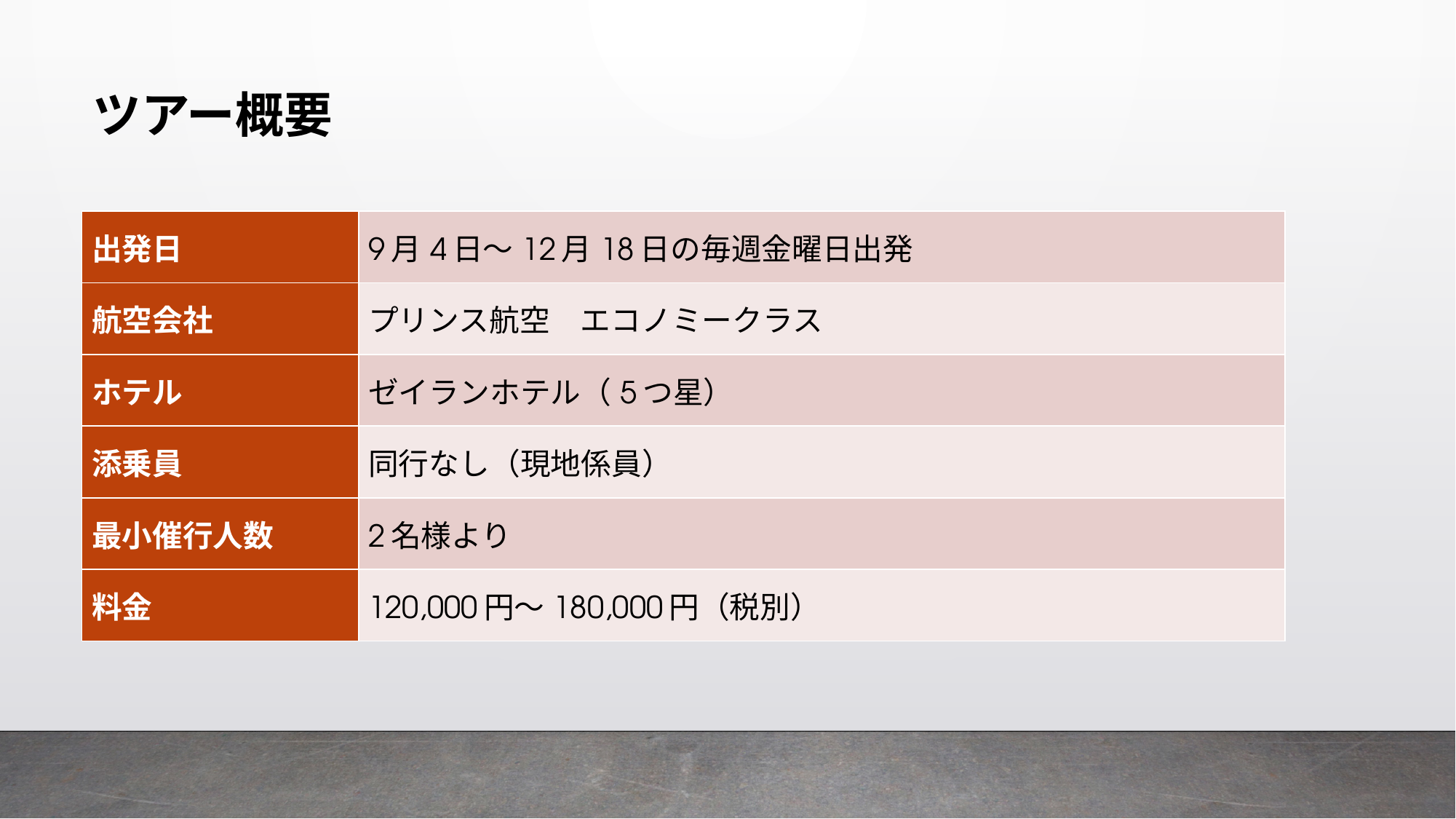

# ツアー概要
| 出発日 | 9月4日～12月18日の毎週金曜日出発 |
| --- | --- |
| 航空会社 | プリンス航空　エコノミークラス |
| ホテル | ゼイランホテル（5つ星） |
| 添乗員 | 同行なし（現地係員） |
| 最小催行人数 | 2名様より |
| 料金 | 120,000円～180,000円（税別） |